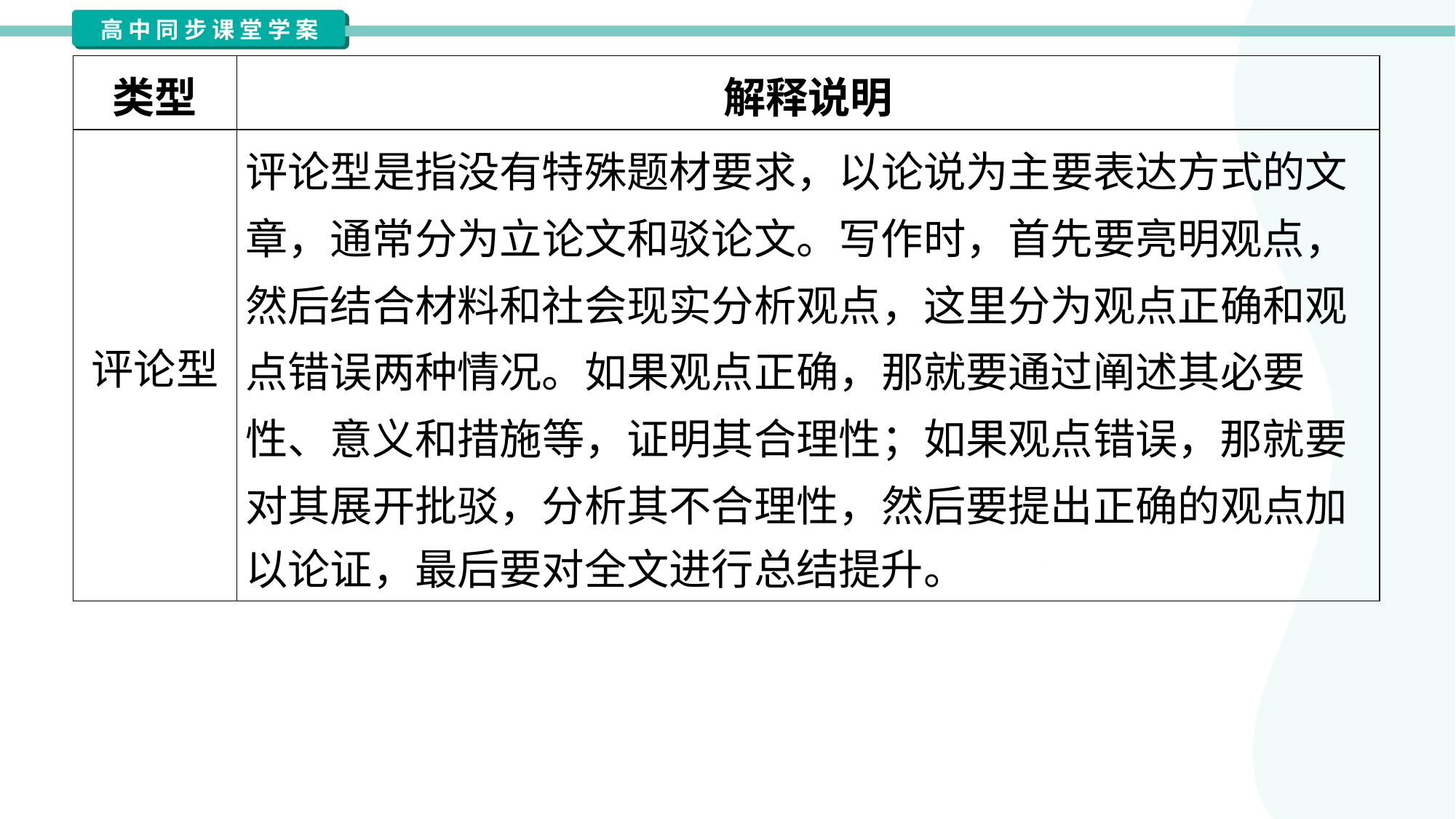

| 类型 | 解释说明 |
| --- | --- |
| 评论型 | 评论型是指没有特殊题材要求，以论说为主要表达方式的文 章，通常分为立论文和驳论文。写作时，首先要亮明观点， 然后结合材料和社会现实分析观点，这里分为观点正确和观 点错误两种情况。如果观点正确，那就要通过阐述其必要 性、意义和措施等，证明其合理性；如果观点错误，那就要 对其展开批驳，分析其不合理性，然后要提出正确的观点加 以论证，最后要对全文进行总结提升。 |